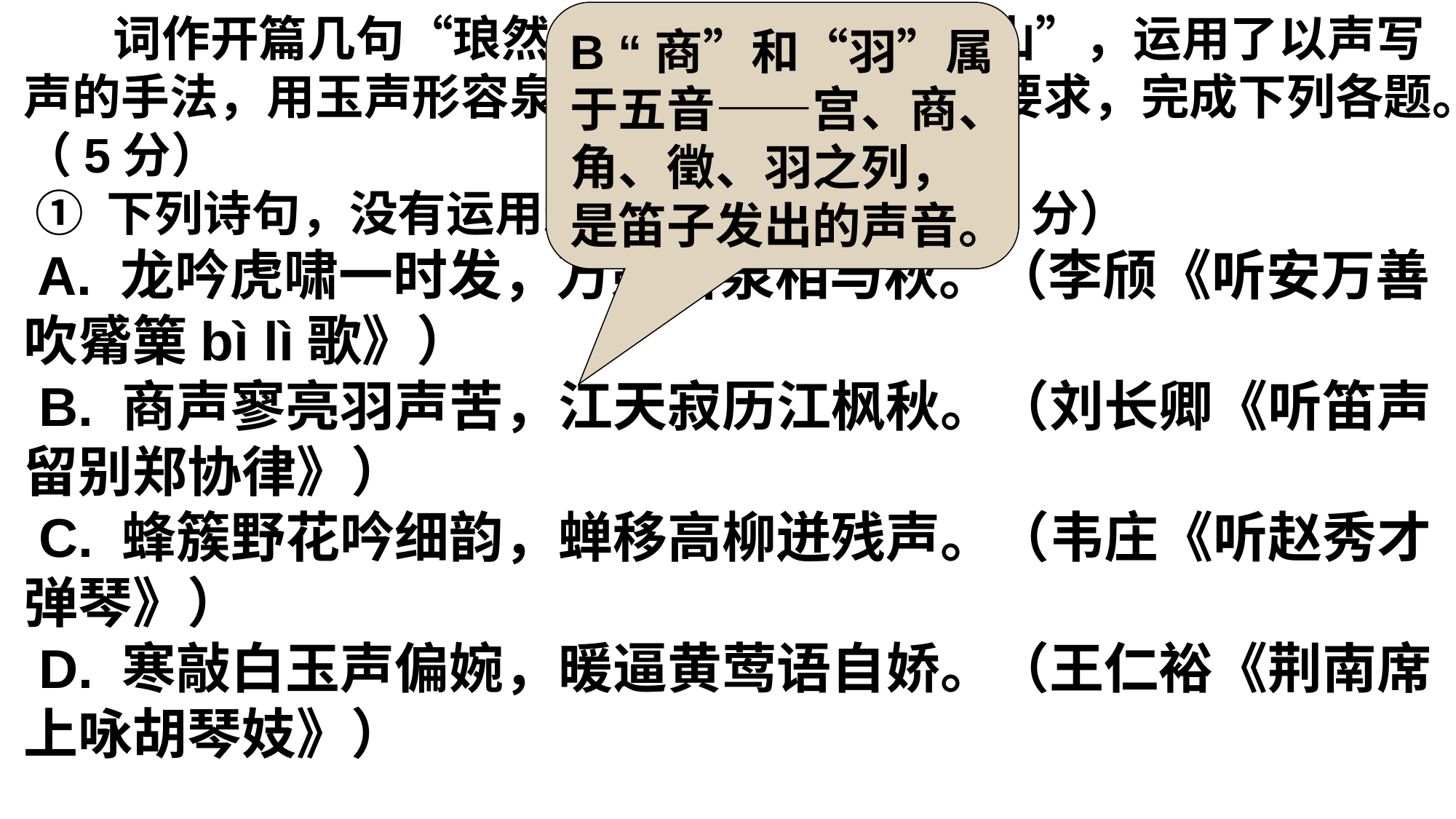

词作开篇几句“琅然，清圆，谁弹？响空山”，运用了以声写声的手法，用玉声形容泉声的清亮圆润。按照要求，完成下列各题。（5分）
 ① 下列诗句，没有运用这种手法的一项是（3分）
 A. 龙吟虎啸一时发，万籁百泉相与秋。（李颀《听安万善吹觱篥bì lì歌》）
 B. 商声寥亮羽声苦，江天寂历江枫秋。（刘长卿《听笛声留别郑协律》）
 C. 蜂簇野花吟细韵，蝉移高柳迸残声。（韦庄《听赵秀才弹琴》）
 D. 寒敲白玉声偏婉，暖逼黄莺语自娇。（王仁裕《荆南席上咏胡琴妓》）
B “商”和“羽”属于五音——宫、商、角、徵、羽之列，是笛子发出的声音。